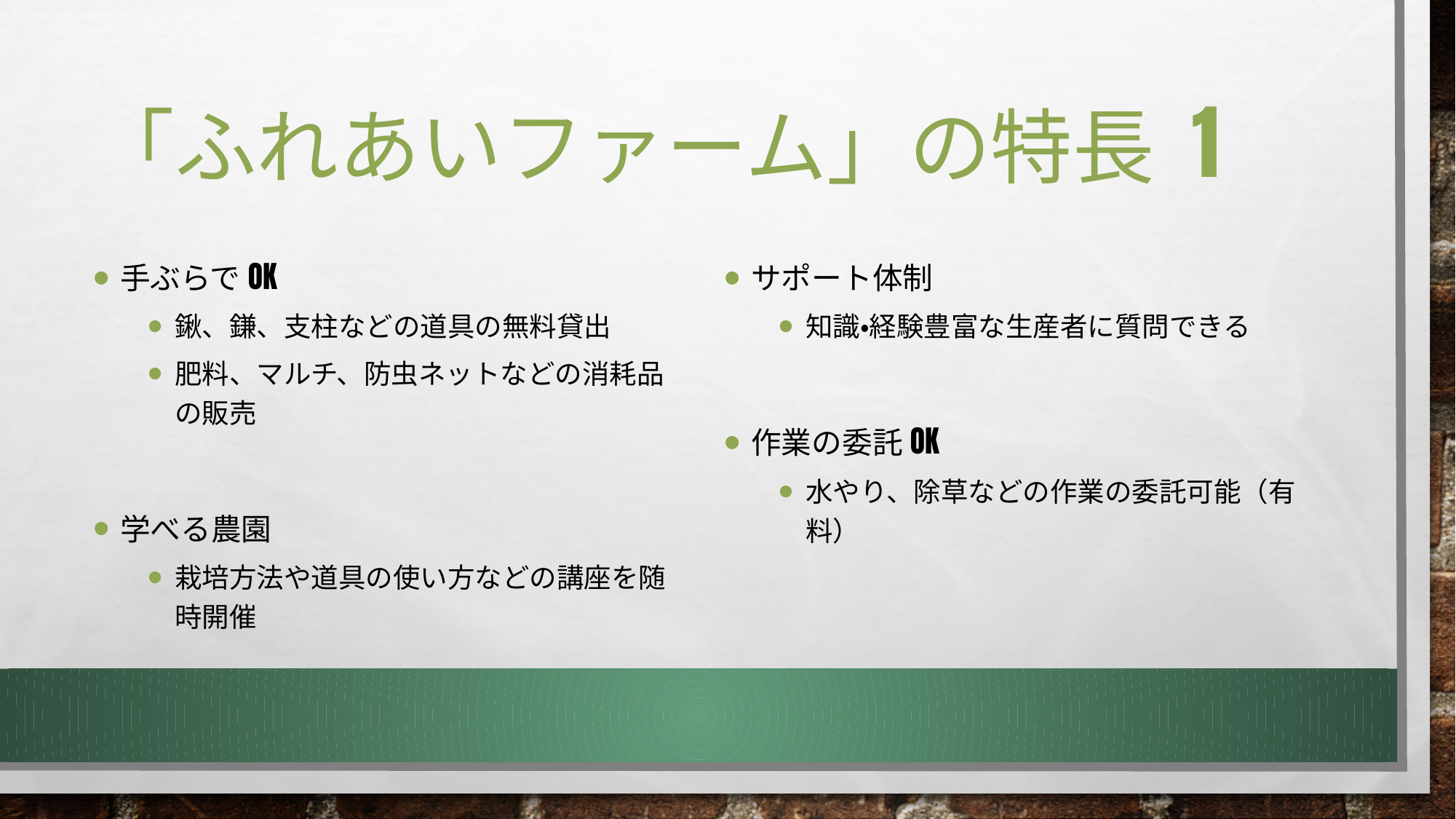

# 「ふれあいファーム」の特長 1
手ぶらでOK
鍬、鎌、支柱などの道具の無料貸出
肥料、マルチ、防虫ネットなどの消耗品の販売

学べる農園
栽培方法や道具の使い方などの講座を随時開催
サポート体制
知識・経験豊富な生産者に質問できる

作業の委託OK
水やり、除草などの作業の委託可能（有料）